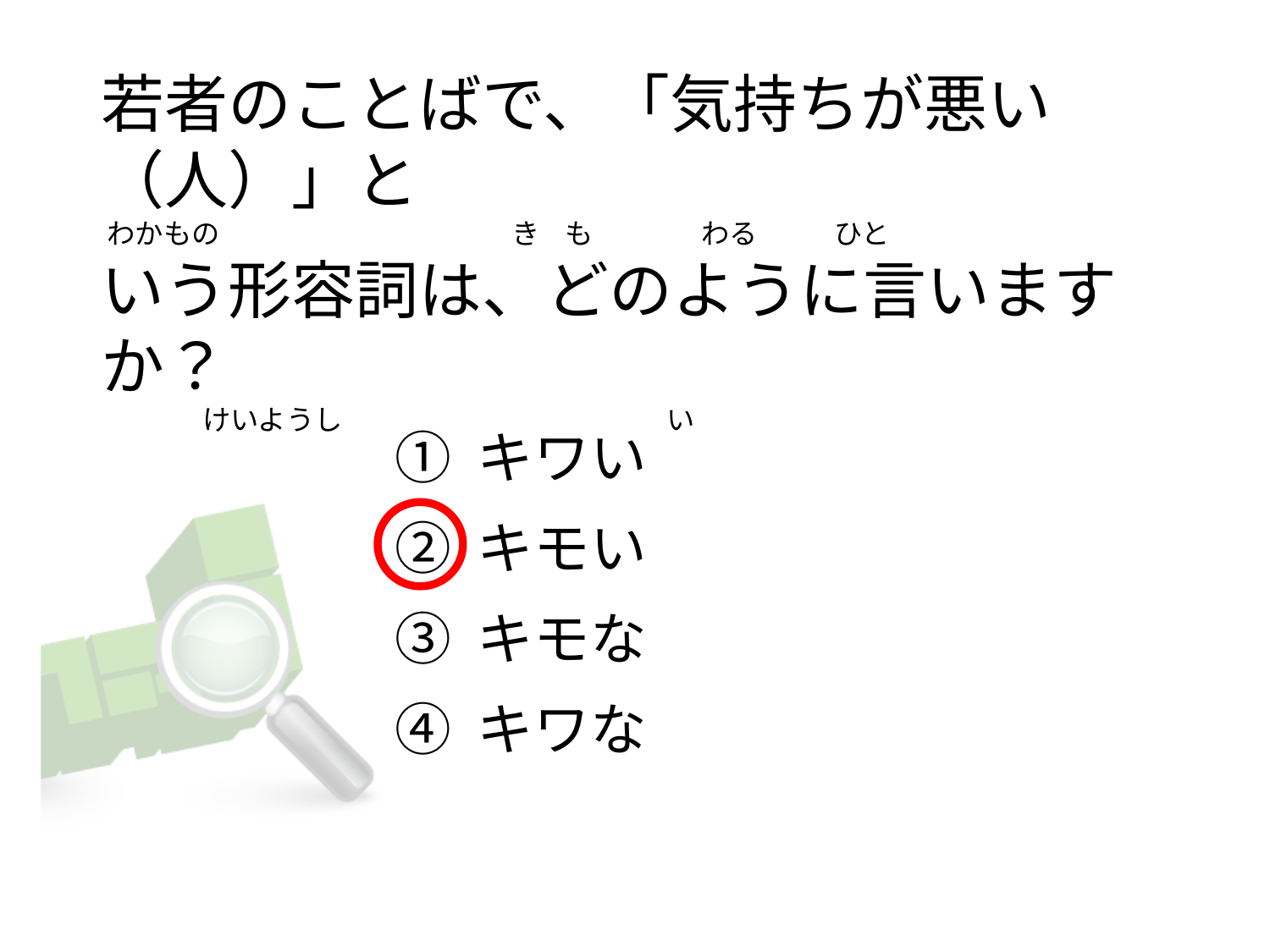

# 若者のことばで、「気持ちが悪い（人）」と  わかもの                                              き    も                 わる            ひと     いう形容詞は、どのように言いますか？                 けいようし                                                   い
① キワい
② キモい
③ キモな
④ キワな